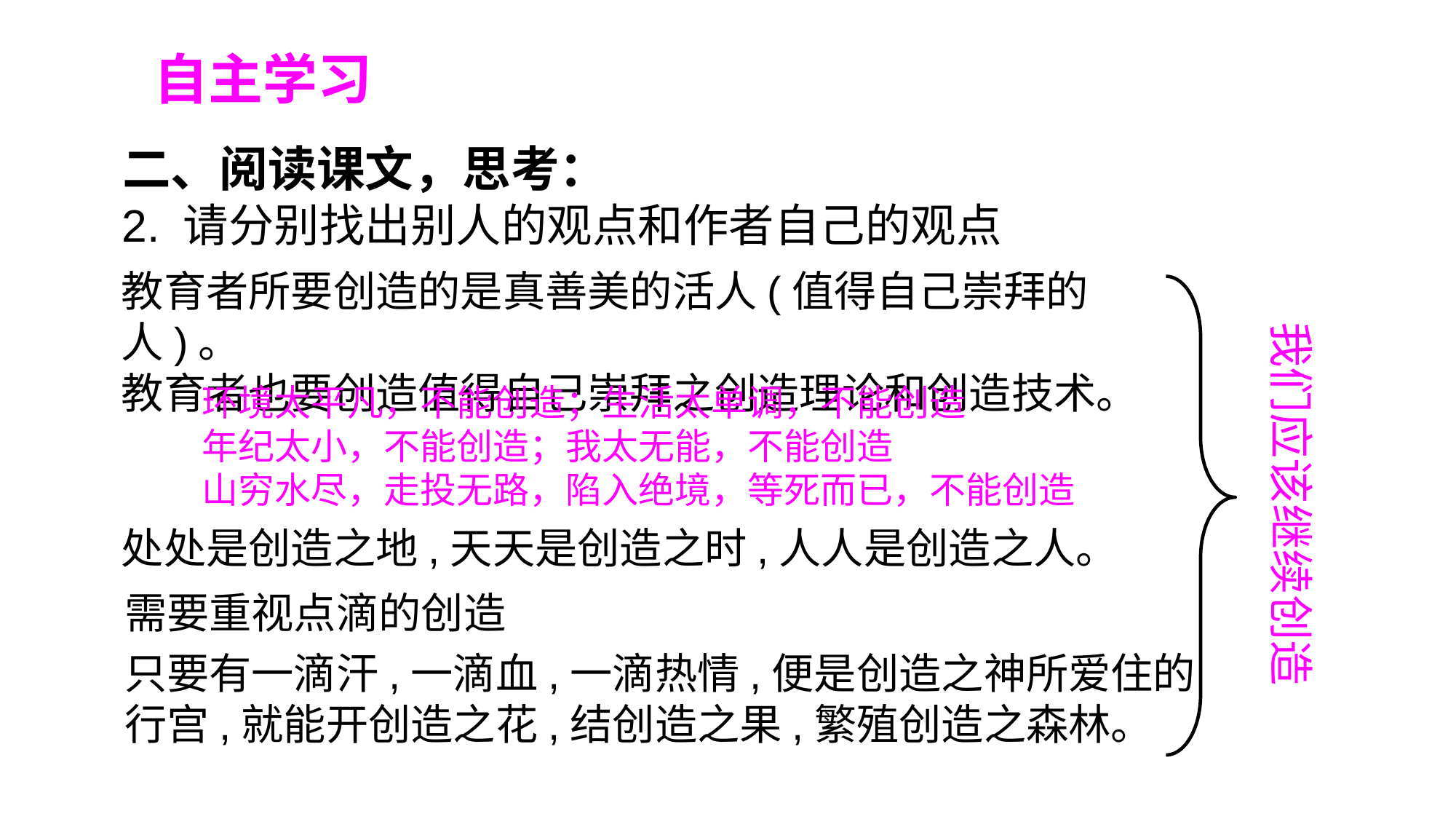

自主学习
二、阅读课文，思考：
2. 请分别找出别人的观点和作者自己的观点
教育者所要创造的是真善美的活人(值得自己崇拜的人)。
教育者也要创造值得自己崇拜之创造理论和创造技术。

我们应该继续创造
环境太平凡，不能创造；生活太单调，不能创造
年纪太小，不能创造；我太无能，不能创造
山穷水尽，走投无路，陷入绝境，等死而已，不能创造
处处是创造之地,天天是创造之时,人人是创造之人。
需要重视点滴的创造
只要有一滴汗,一滴血,一滴热情,便是创造之神所爱住的行宫,就能开创造之花,结创造之果,繁殖创造之森林。